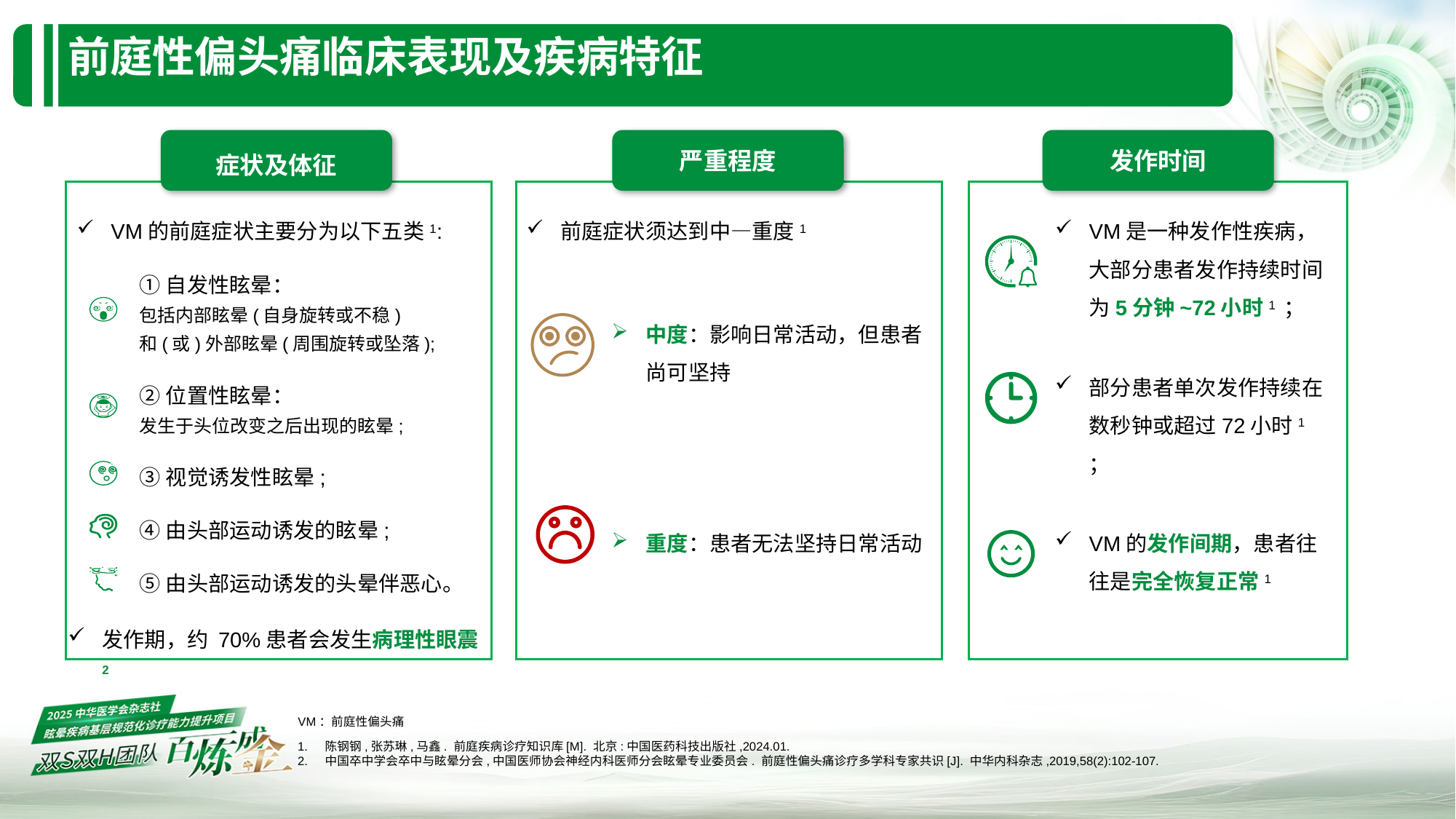

# 前庭性偏头痛临床表现及疾病特征

症状及体征
严重程度
发作时间

VM的前庭症状主要分为以下五类1:
前庭症状须达到中—重度1
VM是一种发作性疾病，大部分患者发作持续时间为5分钟~72小时1 ；

①自发性眩晕：
包括内部眩晕(自身旋转或不稳)
和(或)外部眩晕(周围旋转或坠落);

②位置性眩晕：
发生于头位改变之后出现的眩晕;

③视觉诱发性眩晕;

④由头部运动诱发的眩晕;

⑤由头部运动诱发的头晕伴恶心。

中度：影响日常活动，但患者尚可坚持

部分患者单次发作持续在数秒钟或超过72小时1 ；

重度：患者无法坚持日常活动
VM的发作间期，患者往往是完全恢复正常1

发作期，约 70%患者会发生病理性眼震2
VM：前庭性偏头痛
陈钢钢,张苏琳,马鑫. 前庭疾病诊疗知识库[M]. 北京:中国医药科技出版社,2024.01.
中国卒中学会卒中与眩晕分会,中国医师协会神经内科医师分会眩晕专业委员会. 前庭性偏头痛诊疗多学科专家共识[J]. 中华内科杂志,2019,58(2):102-107.